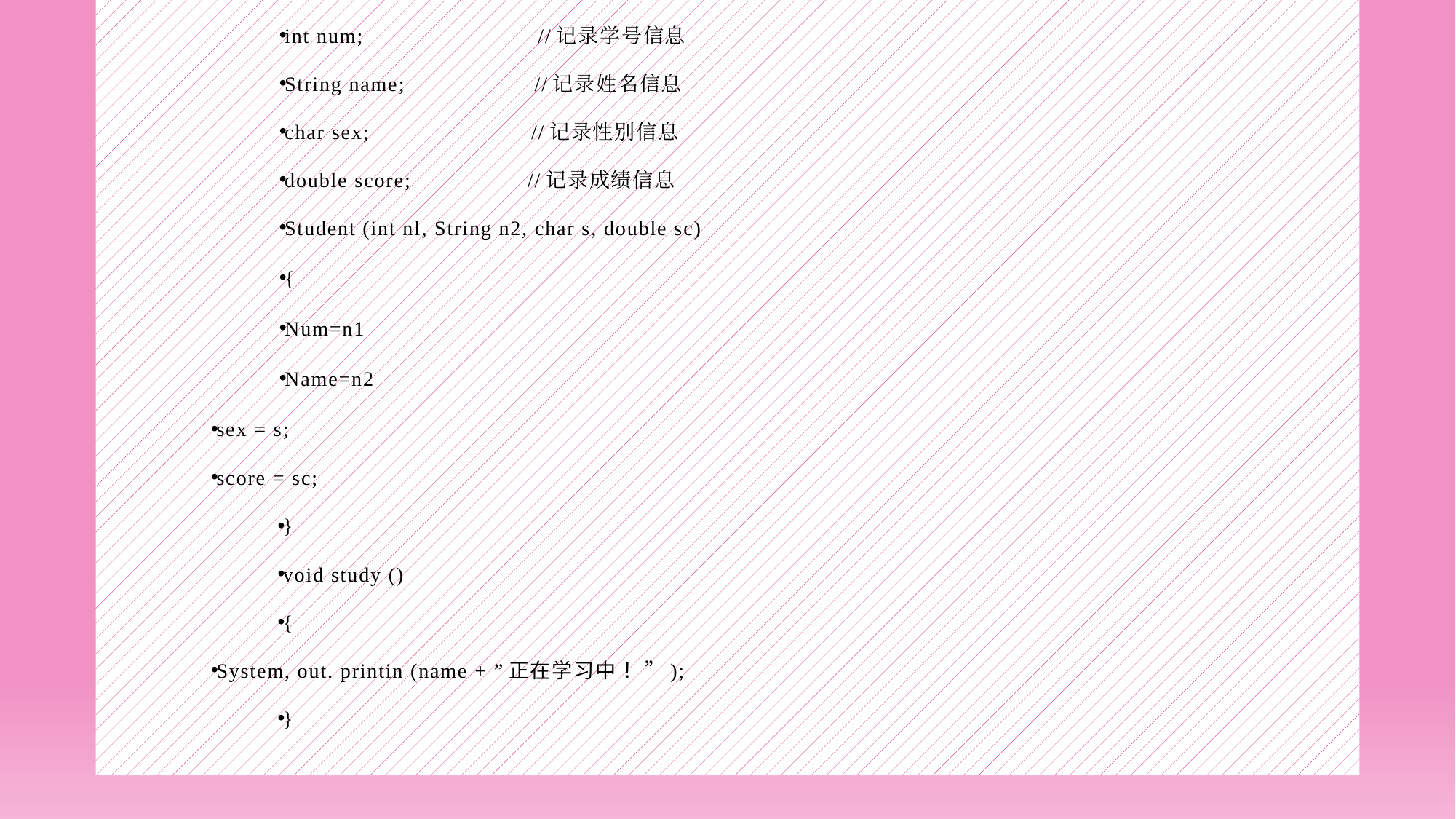

int num;                           //记录学号信息
String name;                    //记录姓名信息
char sex;                         //记录性别信息
double score;                  //记录成绩信息
Student (int nl, String n2, char s, double sc)
{
Num=n1
Name=n2
sex = s;
score = sc;
}
void study ()
{
System, out. printin (name + ”正在学习中！ ”);
}
#